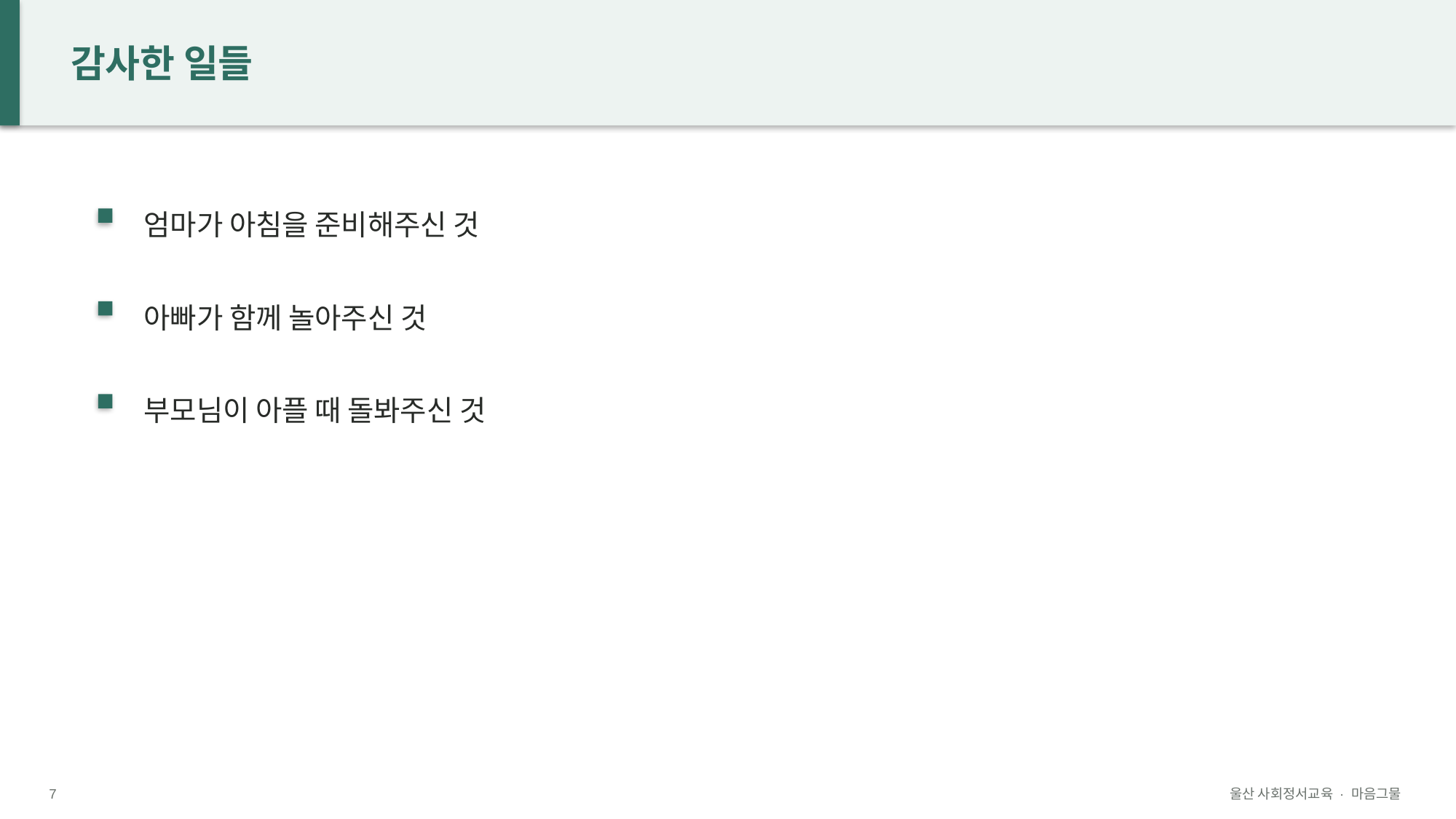

감사한 일들
엄마가 아침을 준비해주신 것

아빠가 함께 놀아주신 것

부모님이 아플 때 돌봐주신 것

7
울산 사회정서교육 · 마음그물